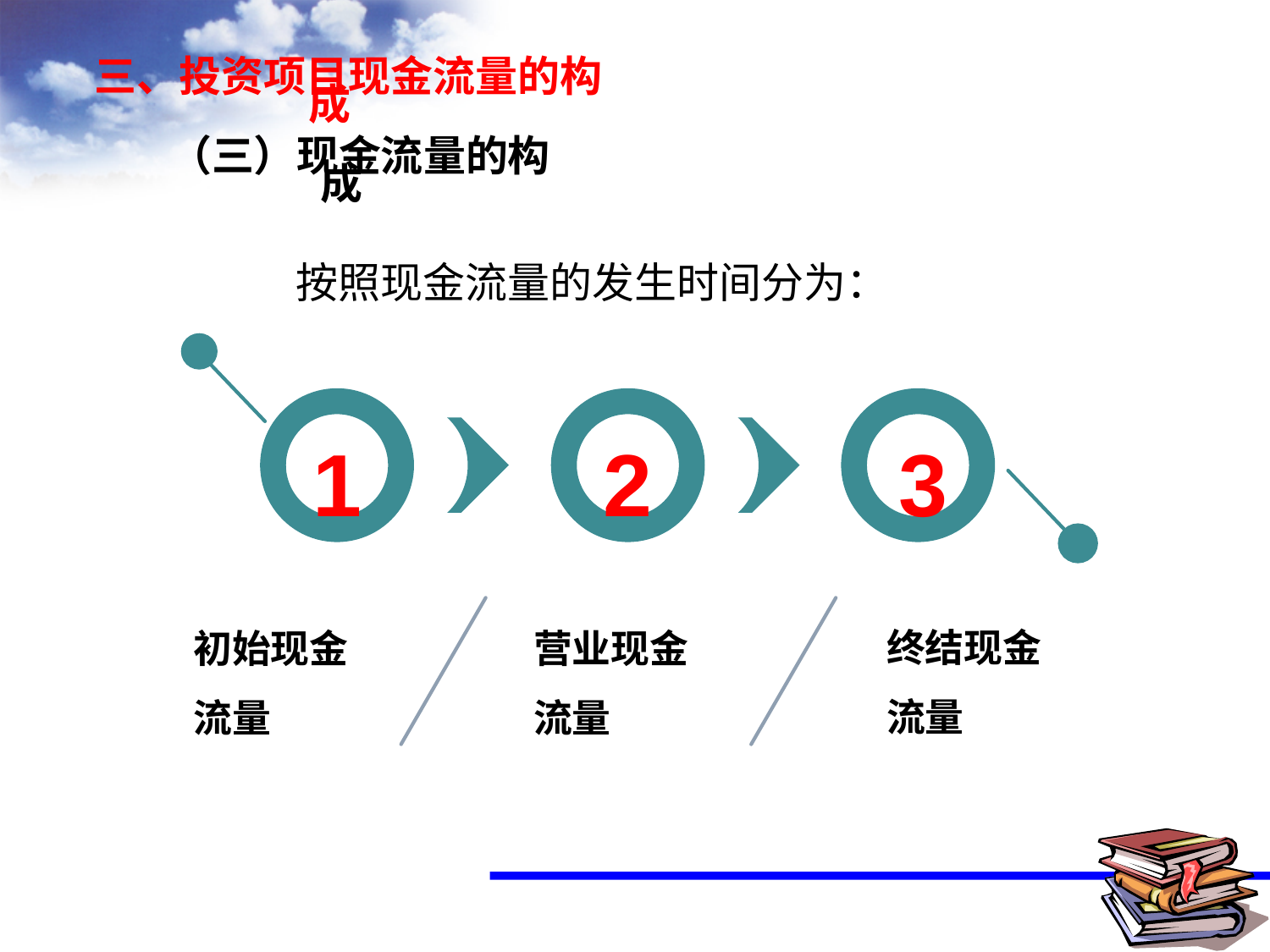

三、投资项目现金流量的构成
（三）现金流量的构成
按照现金流量的发生时间分为：

1
2
3

终结现金流量
初始现金流量
营业现金流量